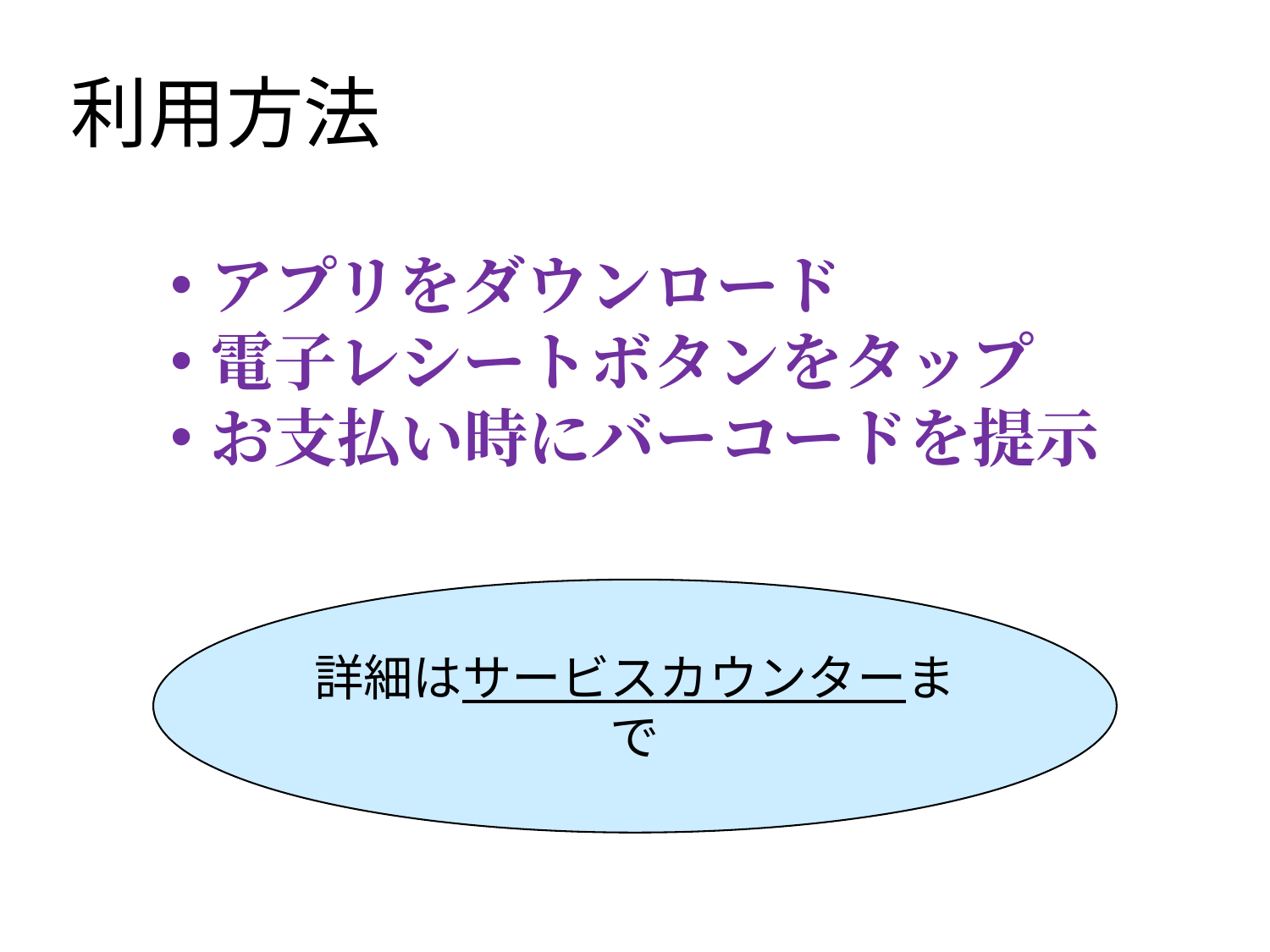

利用方法
アプリをダウンロード
電子レシートボタンをタップ
お支払い時にバーコードを提示
詳細はサービスカウンターまで